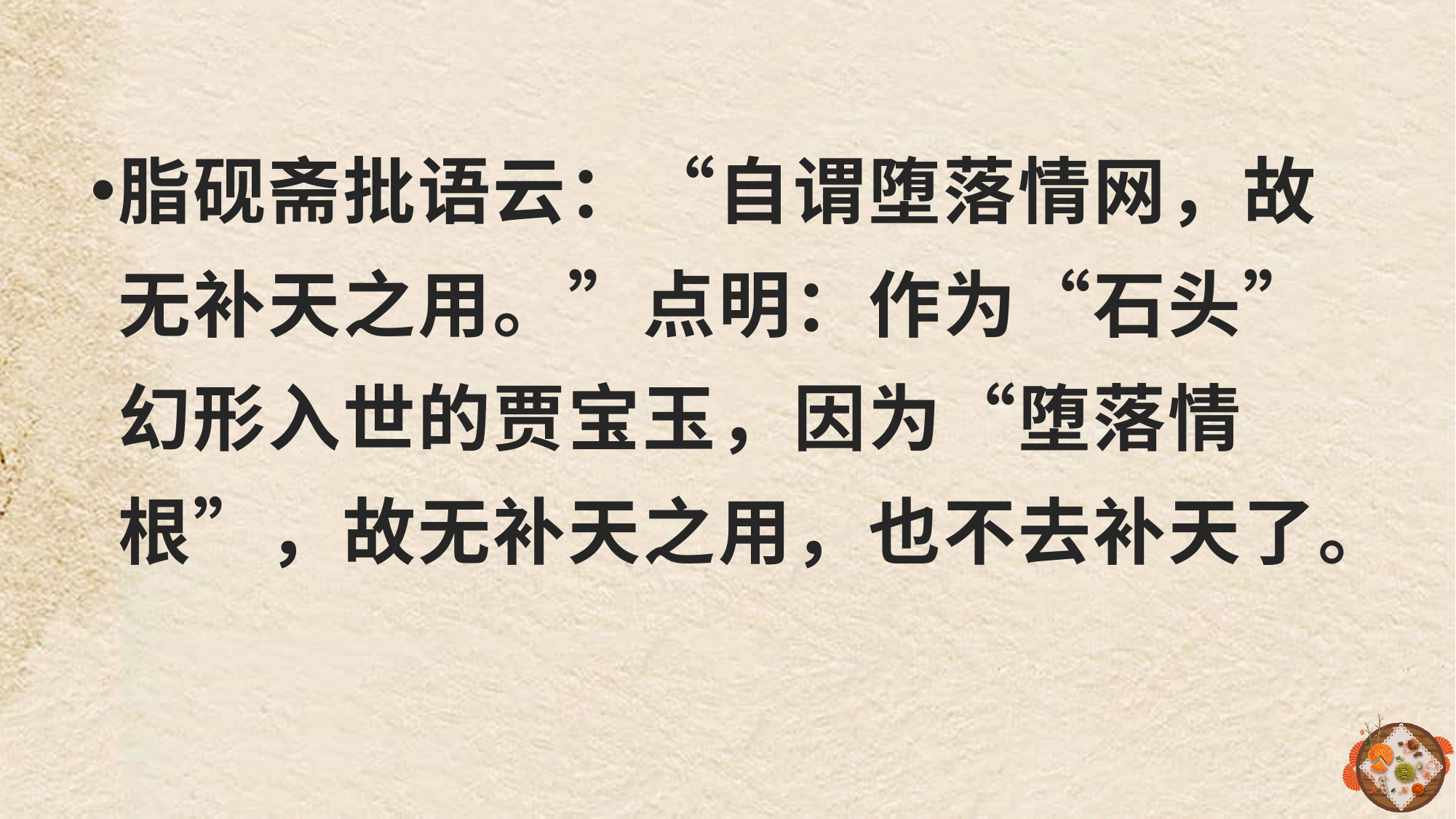

脂砚斋批语云：“自谓堕落情网，故无补天之用。”点明：作为“石头”幻形入世的贾宝玉，因为“堕落情根”，故无补天之用，也不去补天了。